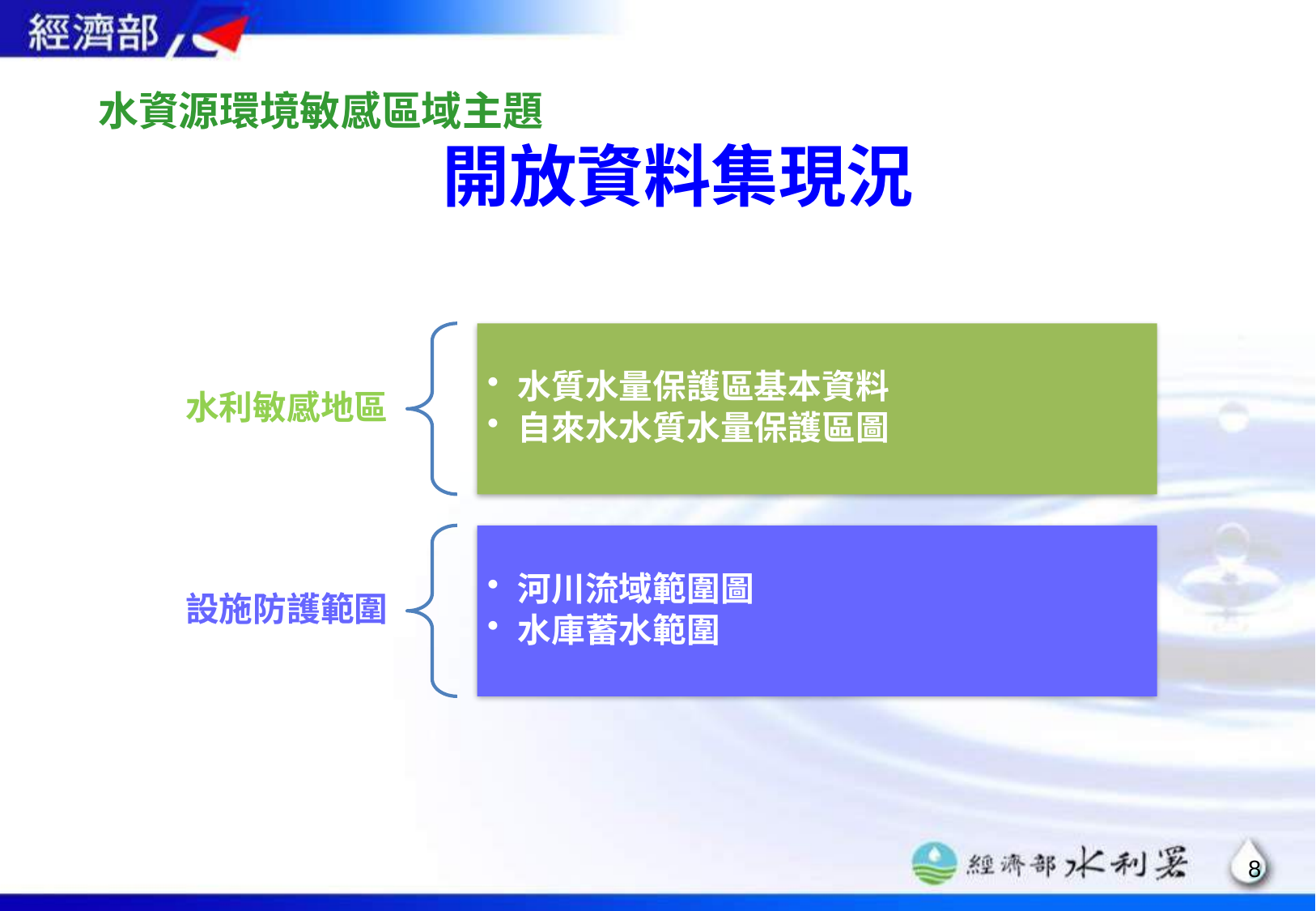

#
水資源環境敏感區域主題
開放資料集現況
水利敏感地區
水質水量保護區基本資料
自來水水質水量保護區圖
設施防護範圍
河川流域範圍圖
水庫蓄水範圍
8